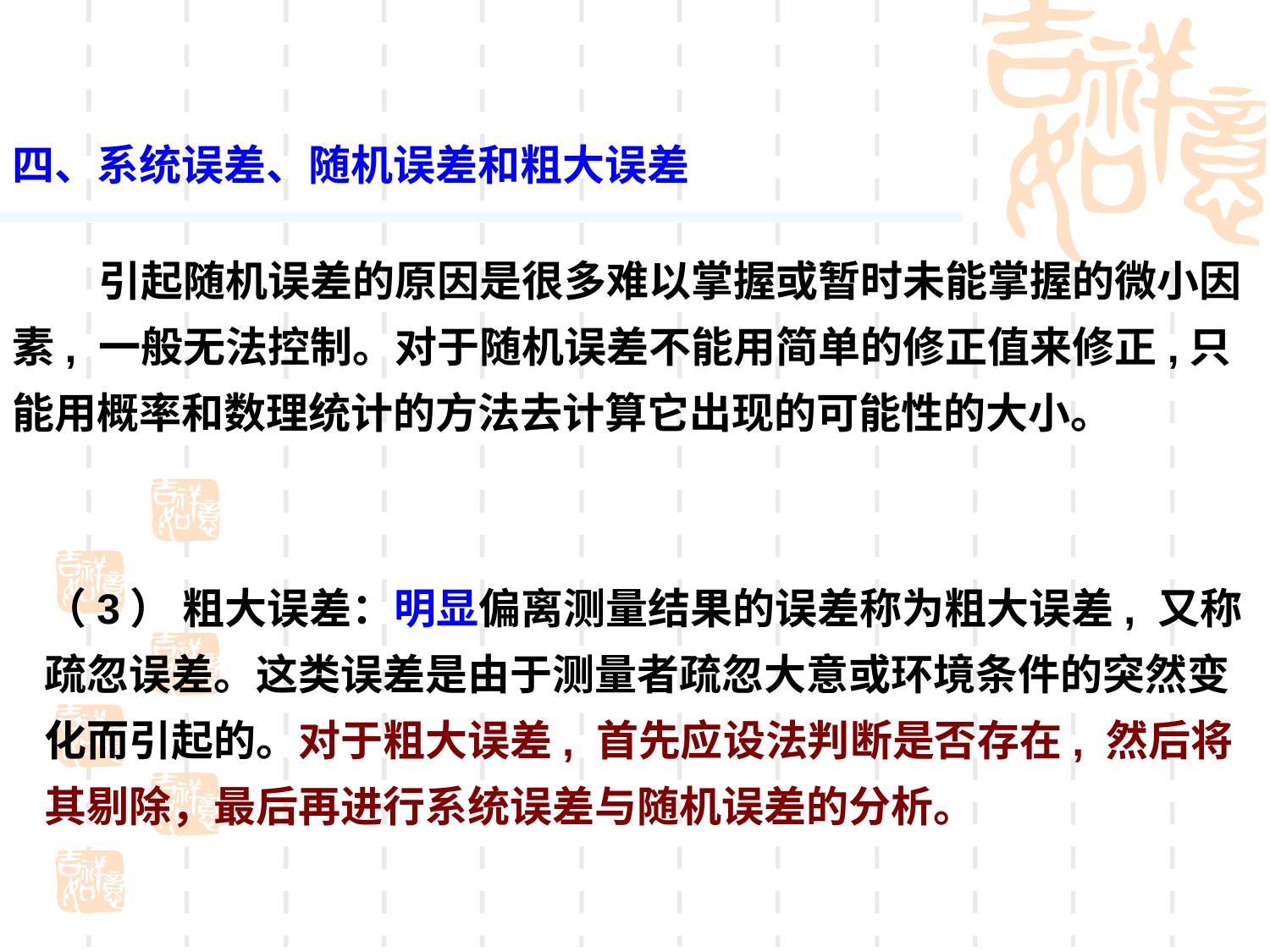

四、系统误差、随机误差和粗大误差

        引起随机误差的原因是很多难以掌握或暂时未能掌握的微小因素, 一般无法控制。对于随机误差不能用简单的修正值来修正,只能用概率和数理统计的方法去计算它出现的可能性的大小。
（3） 粗大误差：明显偏离测量结果的误差称为粗大误差, 又称疏忽误差。这类误差是由于测量者疏忽大意或环境条件的突然变化而引起的。对于粗大误差, 首先应设法判断是否存在, 然后将其剔除，最后再进行系统误差与随机误差的分析。